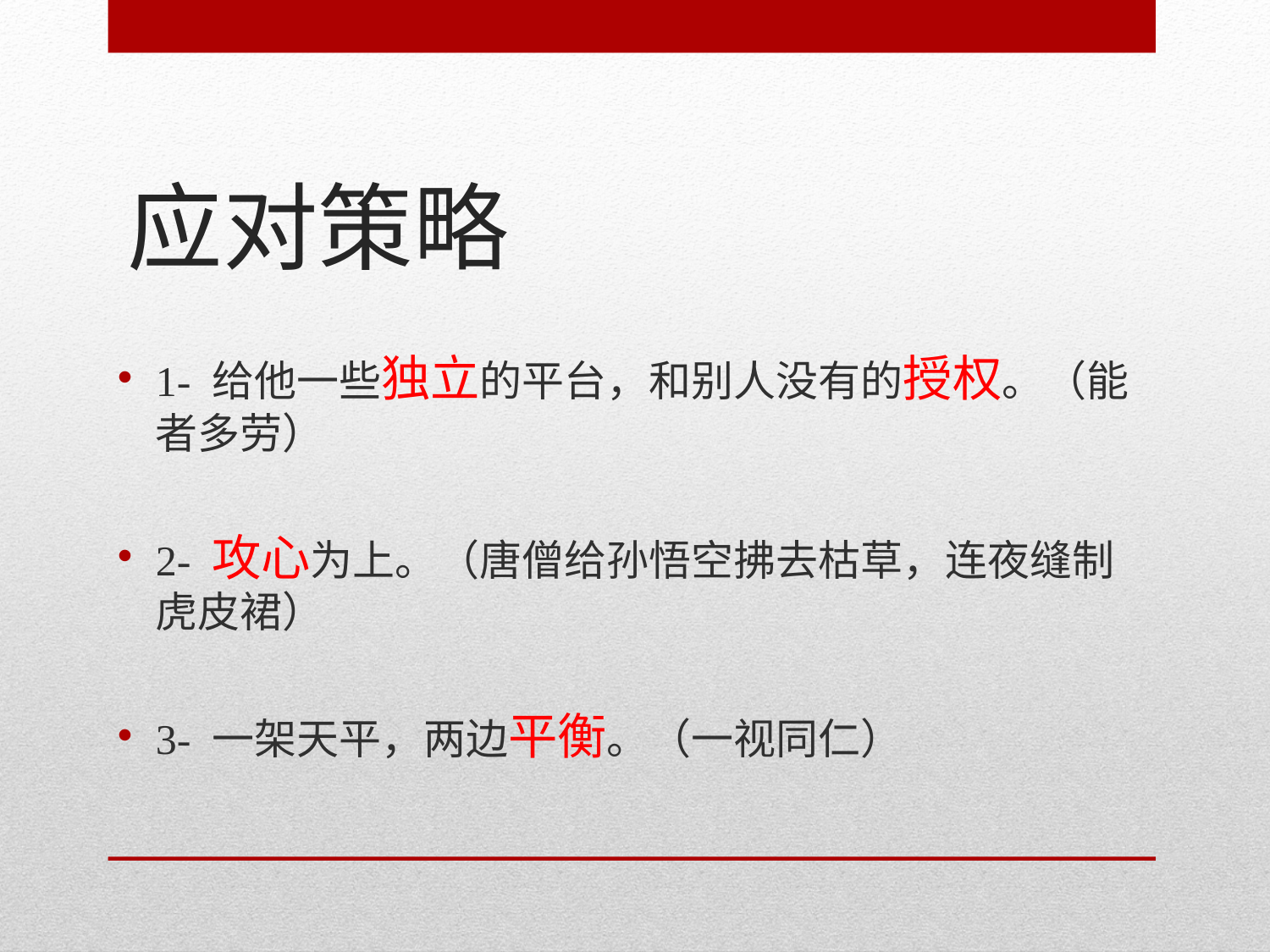

# 应对策略
1- 给他一些独立的平台，和别人没有的授权。（能者多劳）

2- 攻心为上。（唐僧给孙悟空拂去枯草，连夜缝制虎皮裙）

3- 一架天平，两边平衡。（一视同仁）